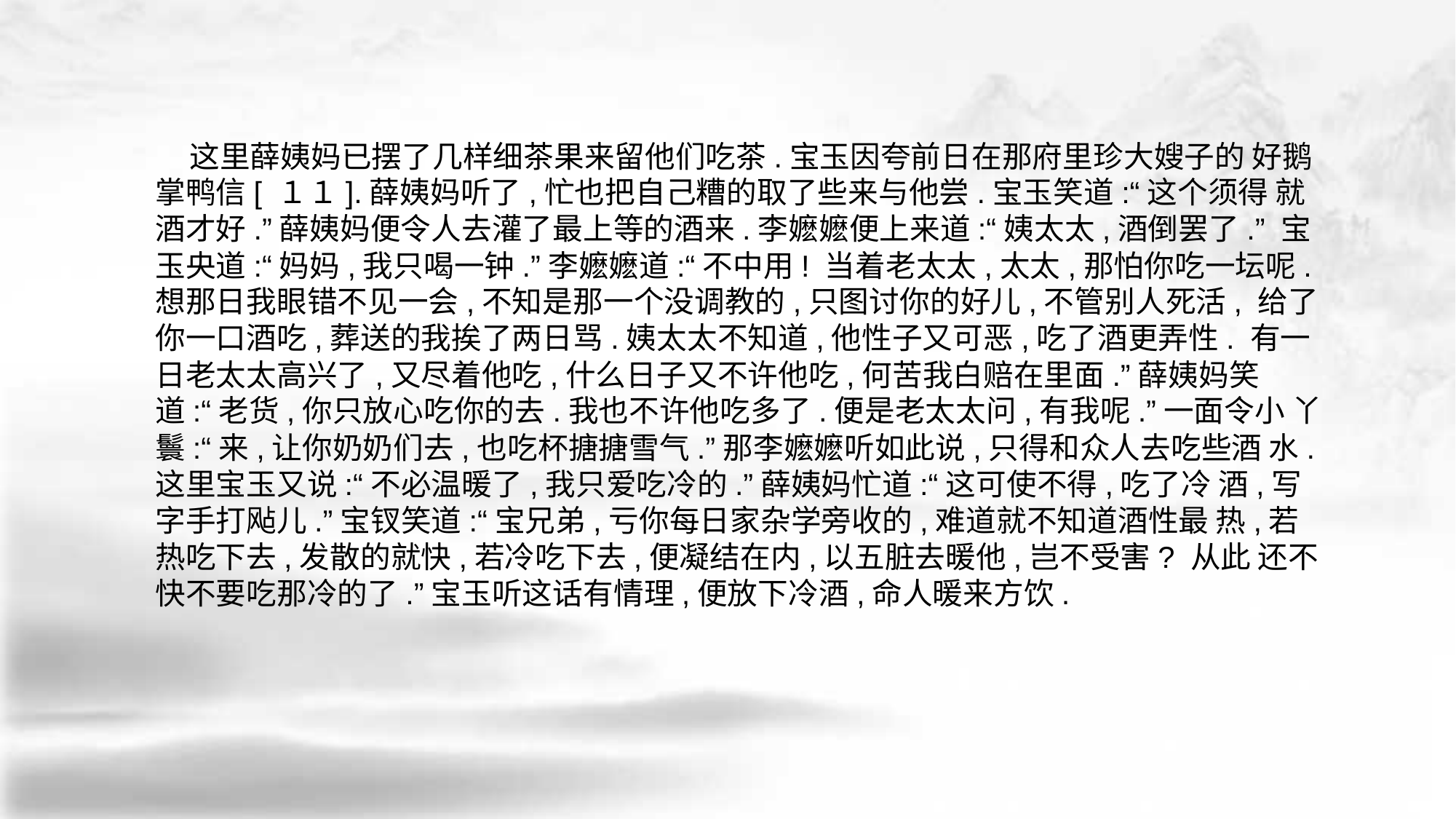

这里薛姨妈已摆了几样细茶果来留他们吃茶.宝玉因夸前日在那府里珍大嫂子的 好鹅掌鸭信[ １１].薛姨妈听了,忙也把自己糟的取了些来与他尝.宝玉笑道:“这个须得 就酒才好.”薛姨妈便令人去灌了最上等的酒来.李嬷嬷便上来道:“姨太太,酒倒罢了.” 宝玉央道:“妈妈,我只喝一钟.”李嬷嬷道:“不中用! 当着老太太,太太,那怕你吃一坛呢.想那日我眼错不见一会,不知是那一个没调教的,只图讨你的好儿,不管别人死活, 给了你一口酒吃,葬送的我挨了两日骂.姨太太不知道,他性子又可恶,吃了酒更弄性. 有一日老太太高兴了,又尽着他吃,什么日子又不许他吃,何苦我白赔在里面.”薛姨妈笑 道:“老货,你只放心吃你的去.我也不许他吃多了.便是老太太问,有我呢.”一面令小 丫鬟:“来,让你奶奶们去,也吃杯搪搪雪气.”那李嬷嬷听如此说,只得和众人去吃些酒 水.这里宝玉又说:“不必温暖了,我只爱吃冷的.”薛姨妈忙道:“这可使不得,吃了冷 酒,写字手打飐儿.”宝钗笑道:“宝兄弟,亏你每日家杂学旁收的,难道就不知道酒性最 热,若热吃下去,发散的就快,若冷吃下去,便凝结在内,以五脏去暖他,岂不受害? 从此 还不快不要吃那冷的了.”宝玉听这话有情理,便放下冷酒,命人暖来方饮.